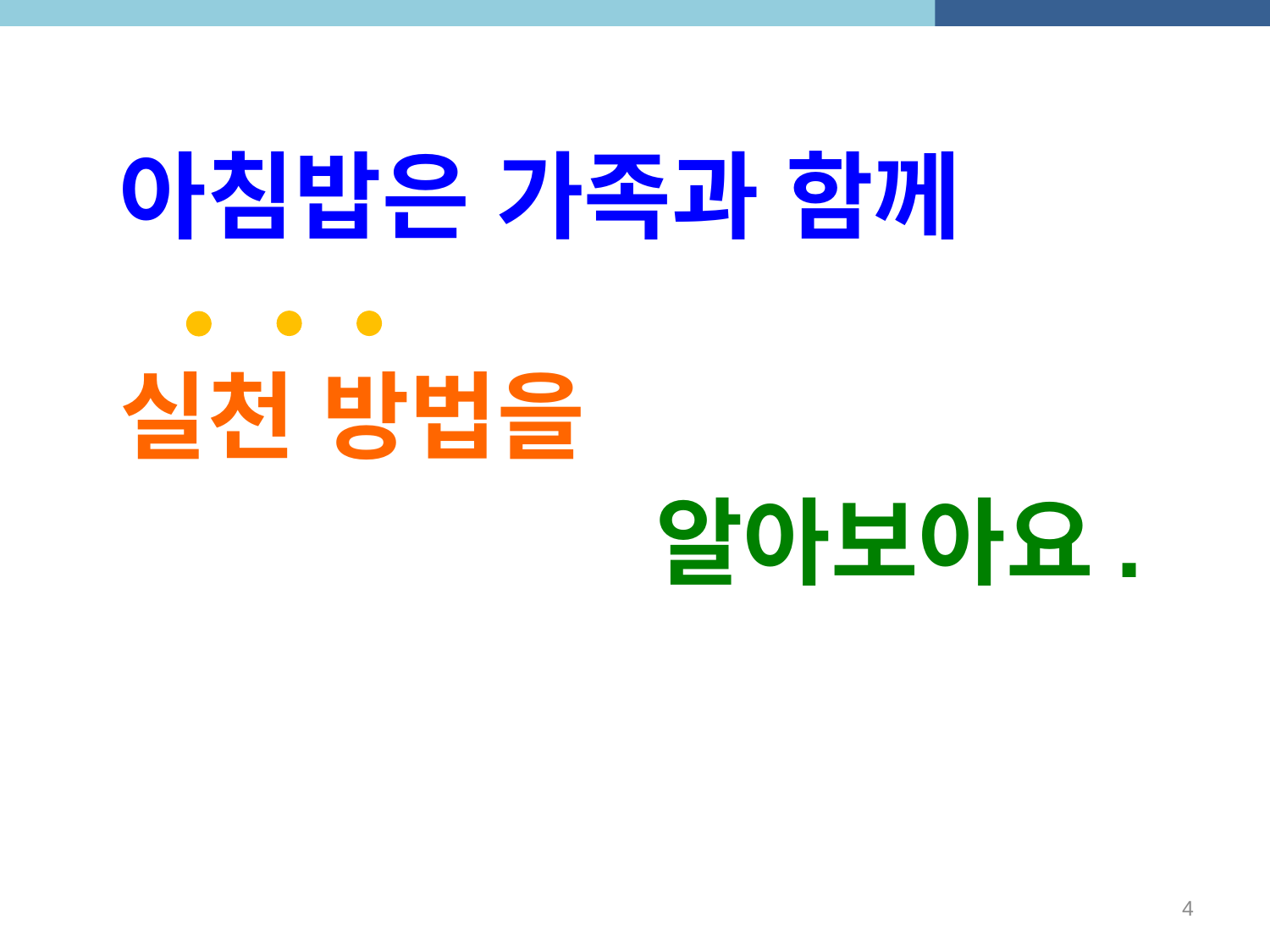

아침밥은 가족과 함께

실천 방법을
알아보아요.
4